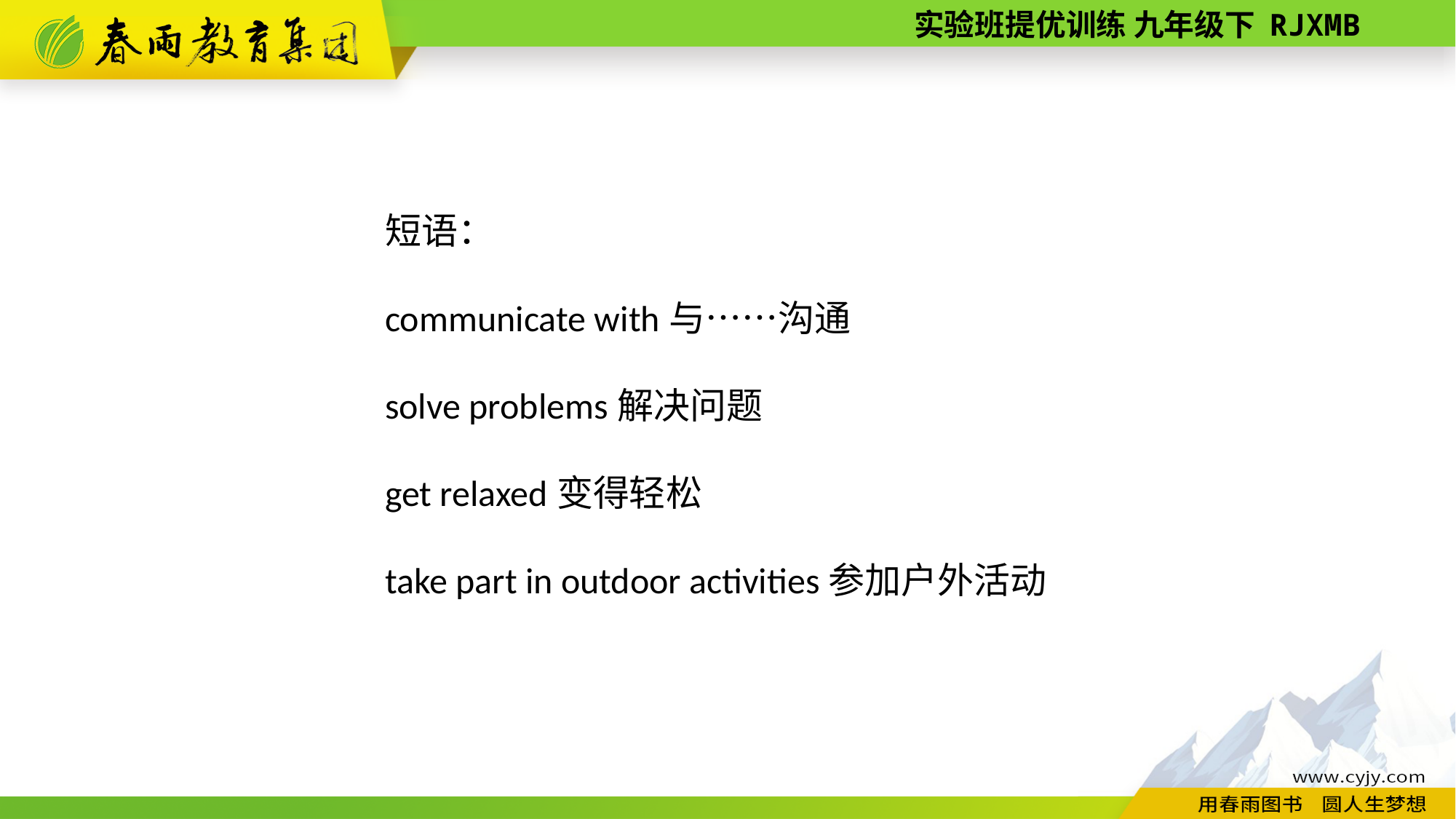

短语：
communicate with与……沟通
solve problems解决问题
get relaxed变得轻松
take part in outdoor activities参加户外活动